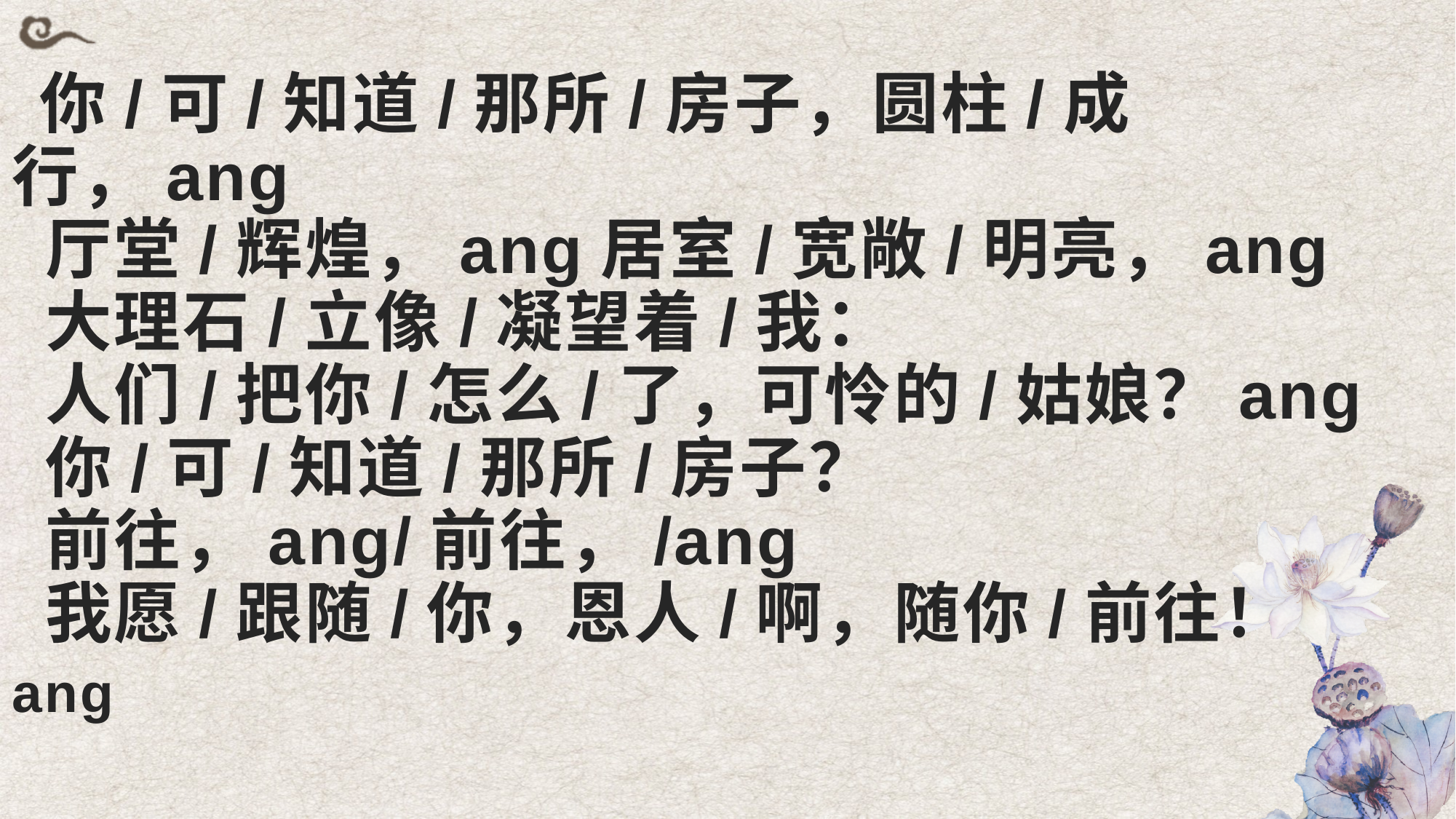

你/可/知道/那所/房子，圆柱/成行，ang
 厅堂/辉煌，ang居室/宽敞/明亮，ang
 大理石/立像/凝望着/我：
 人们/把你/怎么/了，可怜的/姑娘？ang
 你/可/知道/那所/房子？
 前往，ang/前往，/ang
 我愿/跟随/你，恩人/啊，随你/前往！ang